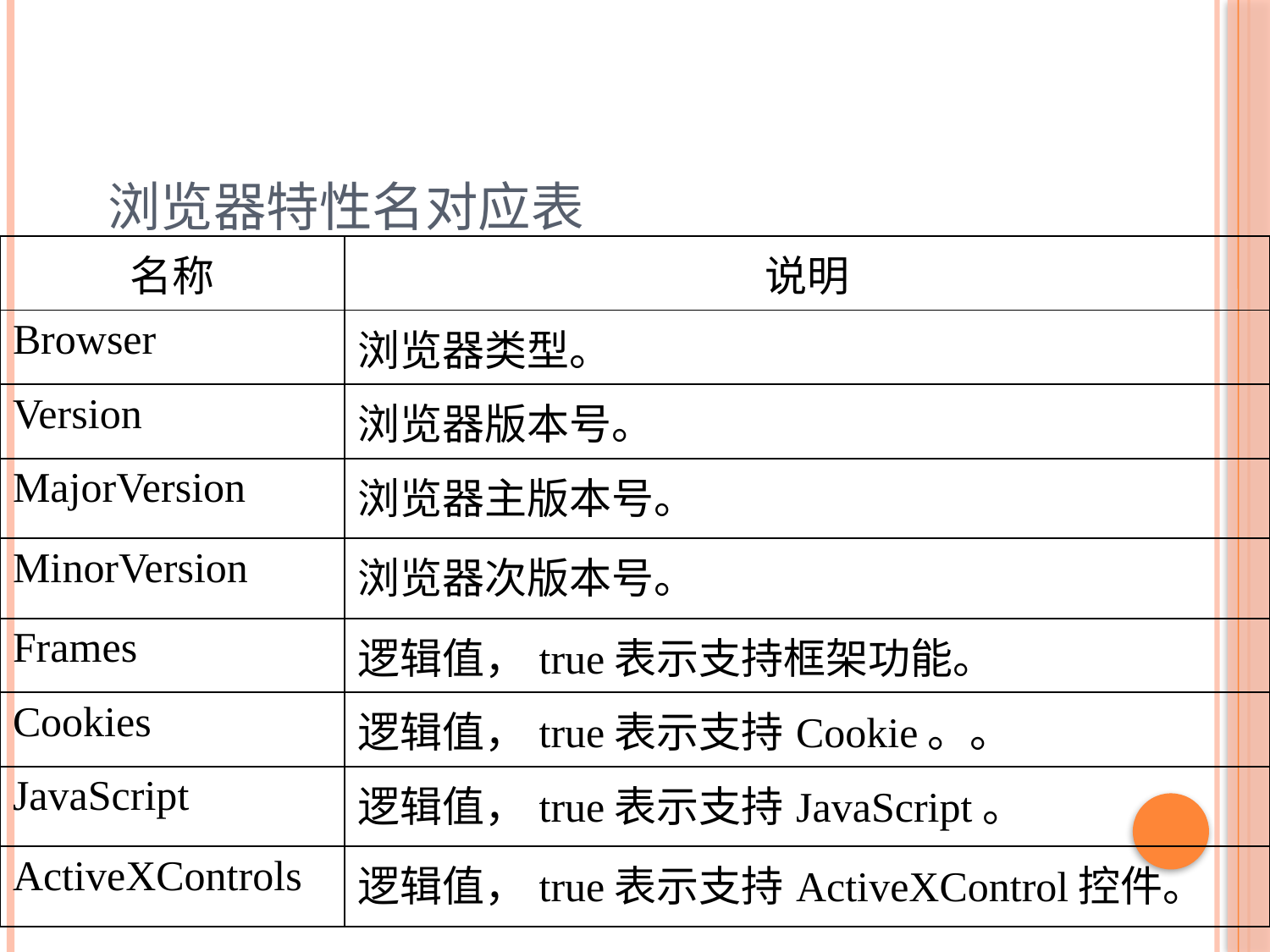

# 浏览器特性名对应表
| 名称 | 说明 |
| --- | --- |
| Browser | 浏览器类型。 |
| Version | 浏览器版本号。 |
| MajorVersion | 浏览器主版本号。 |
| MinorVersion | 浏览器次版本号。 |
| Frames | 逻辑值，true表示支持框架功能。 |
| Cookies | 逻辑值，true表示支持Cookie。。 |
| JavaScript | 逻辑值，true表示支持JavaScript。 |
| ActiveXControls | 逻辑值，true表示支持ActiveXControl控件。 |
14